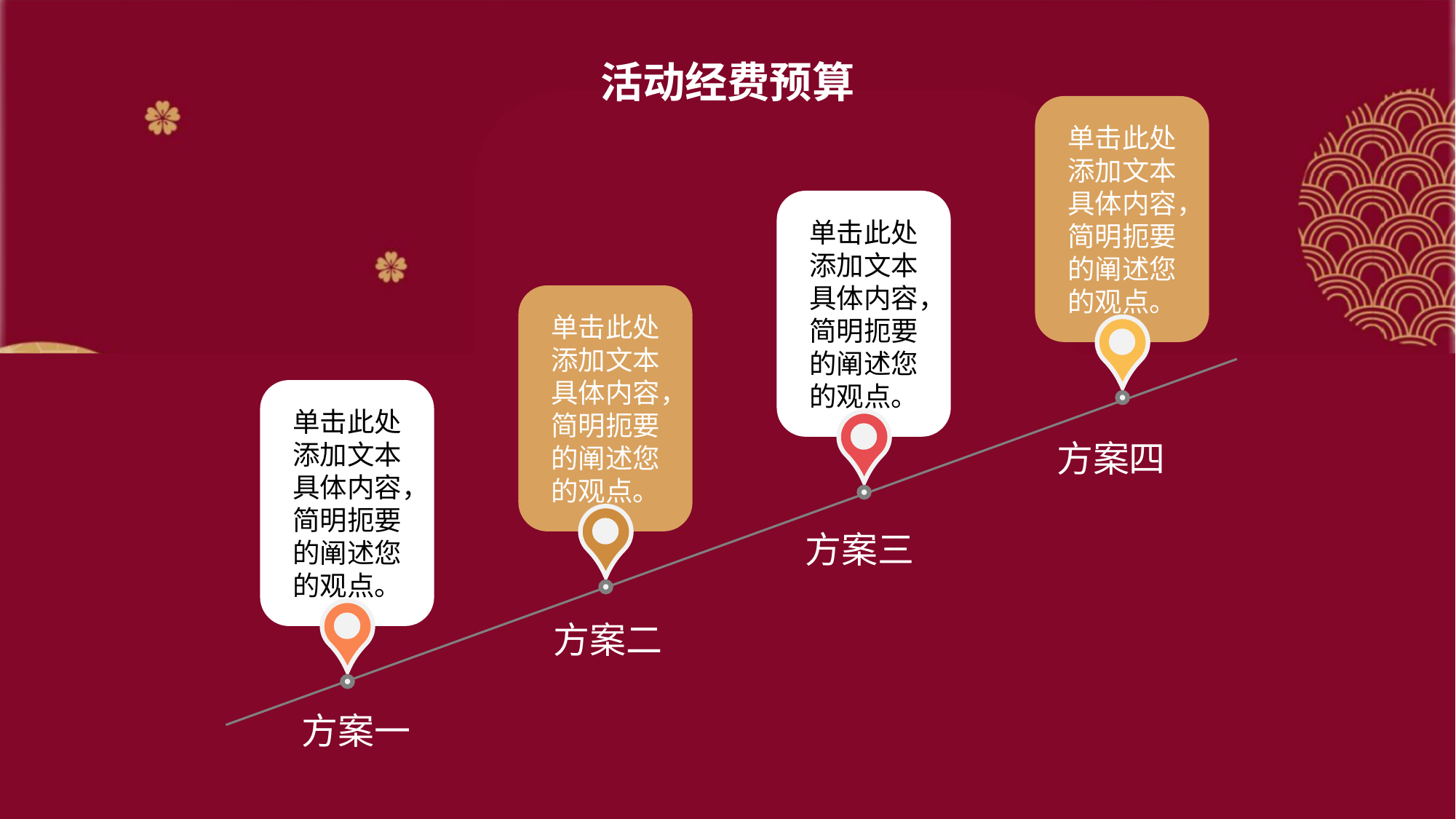

活动经费预算
单击此处添加文本具体内容，简明扼要的阐述您的观点。

单击此处添加文本具体内容，简明扼要的阐述您的观点。

单击此处添加文本具体内容，简明扼要的阐述您的观点。

单击此处添加文本具体内容，简明扼要的阐述您的观点。

方案四
方案三
方案二
方案一